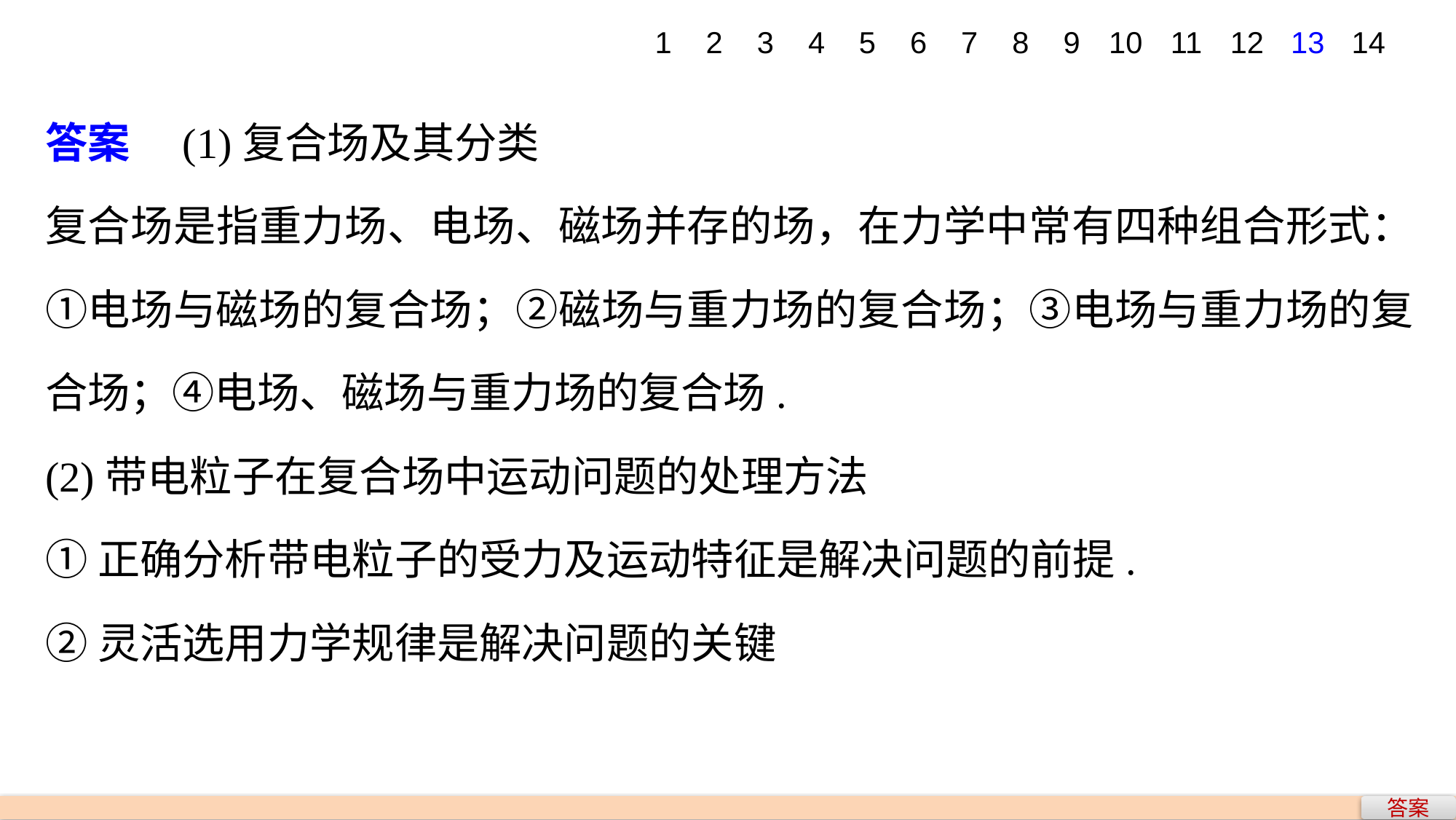

1
2
3
4
5
6
7
8
9
10
11
12
13
14
答案　(1)复合场及其分类
复合场是指重力场、电场、磁场并存的场，在力学中常有四种组合形式：①电场与磁场的复合场；②磁场与重力场的复合场；③电场与重力场的复合场；④电场、磁场与重力场的复合场.
(2)带电粒子在复合场中运动问题的处理方法
①正确分析带电粒子的受力及运动特征是解决问题的前提.
②灵活选用力学规律是解决问题的关键

答案